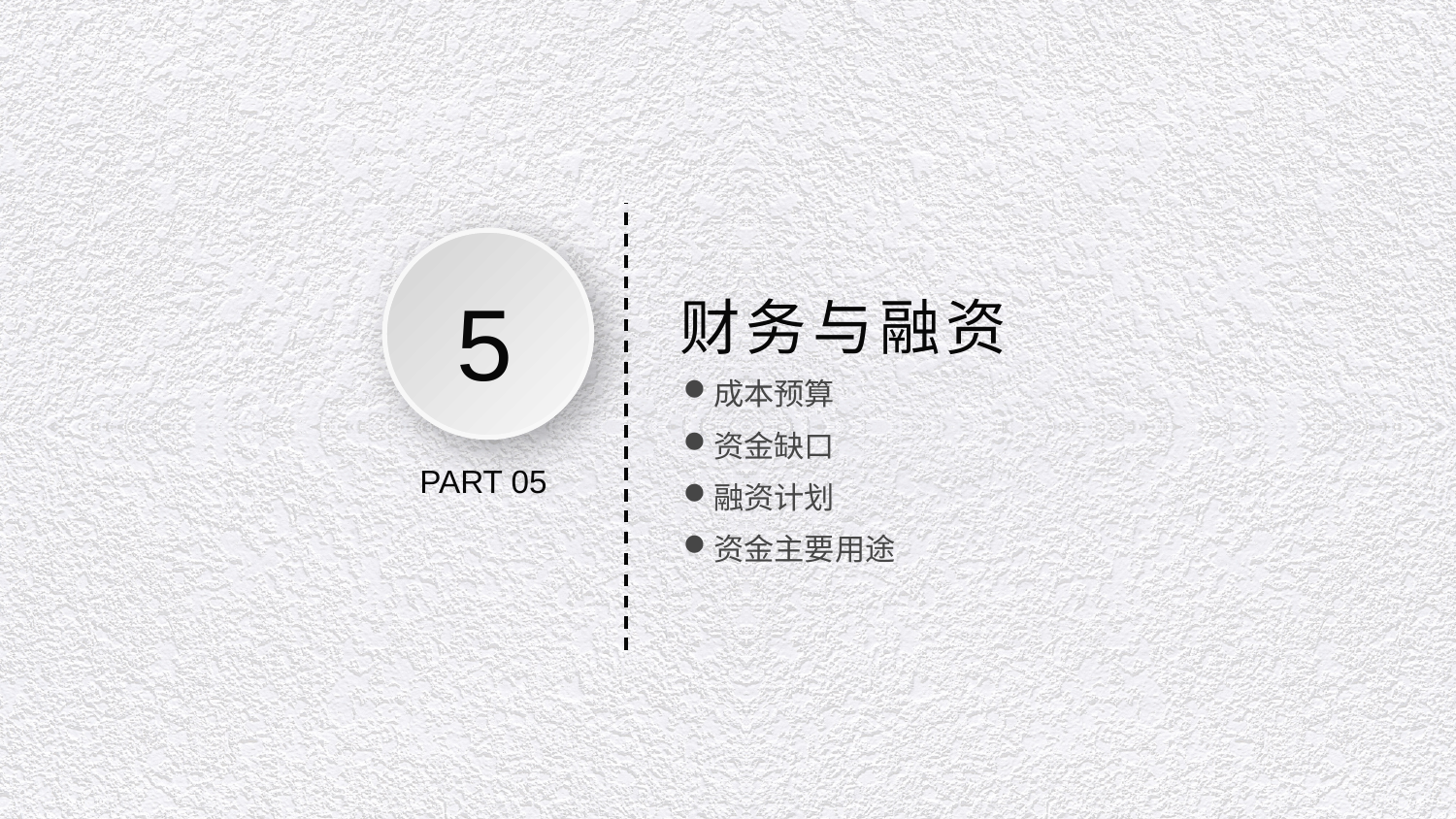

5
财务与融资
成本预算
资金缺口
PART 05
融资计划
资金主要用途
延时文字，不要可以删除